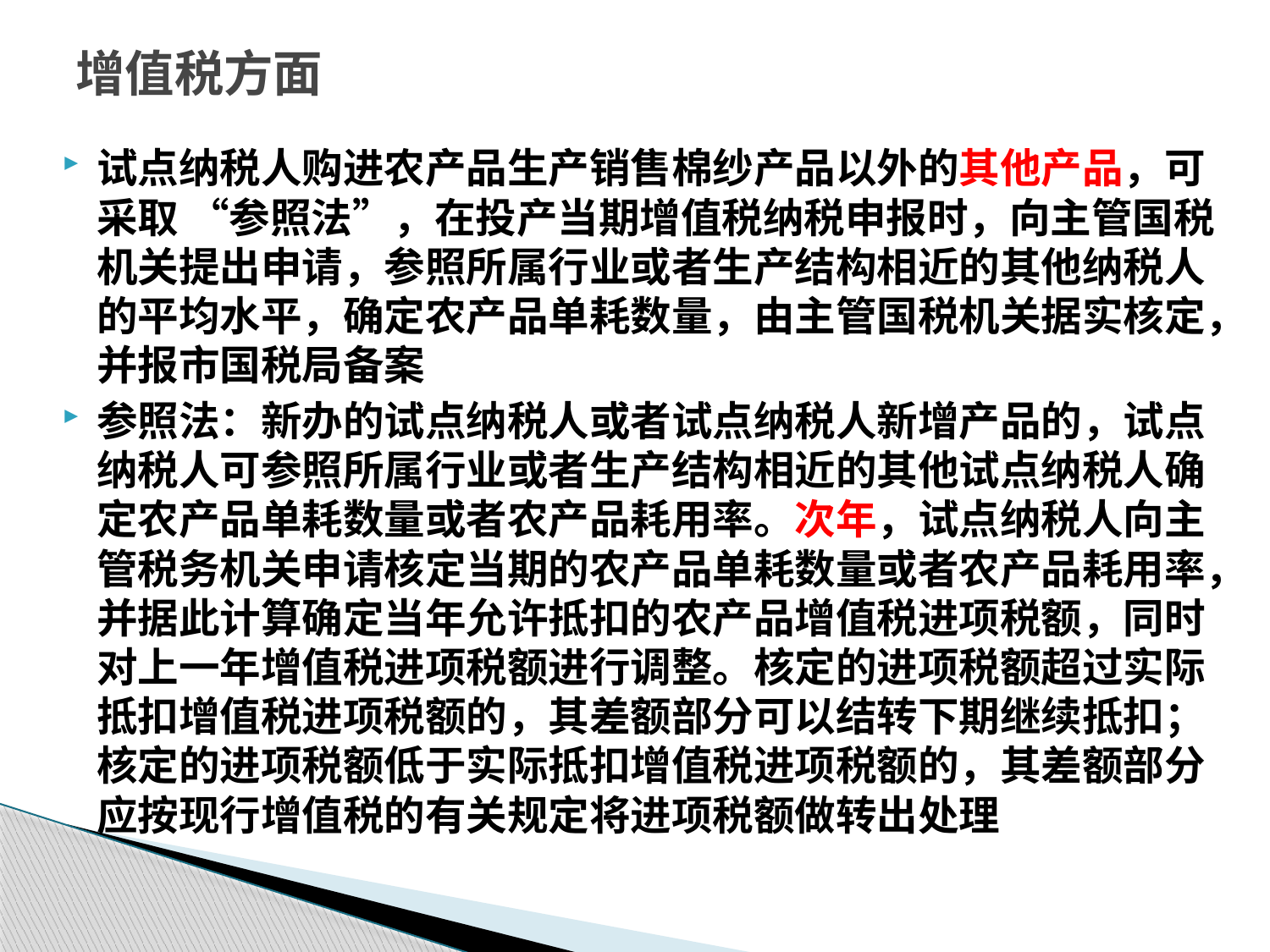

# 增值税方面
试点纳税人购进农产品生产销售棉纱产品以外的其他产品，可采取 “参照法”，在投产当期增值税纳税申报时，向主管国税机关提出申请，参照所属行业或者生产结构相近的其他纳税人的平均水平，确定农产品单耗数量，由主管国税机关据实核定，并报市国税局备案
参照法：新办的试点纳税人或者试点纳税人新增产品的，试点纳税人可参照所属行业或者生产结构相近的其他试点纳税人确定农产品单耗数量或者农产品耗用率。次年，试点纳税人向主管税务机关申请核定当期的农产品单耗数量或者农产品耗用率，并据此计算确定当年允许抵扣的农产品增值税进项税额，同时对上一年增值税进项税额进行调整。核定的进项税额超过实际抵扣增值税进项税额的，其差额部分可以结转下期继续抵扣；核定的进项税额低于实际抵扣增值税进项税额的，其差额部分应按现行增值税的有关规定将进项税额做转出处理